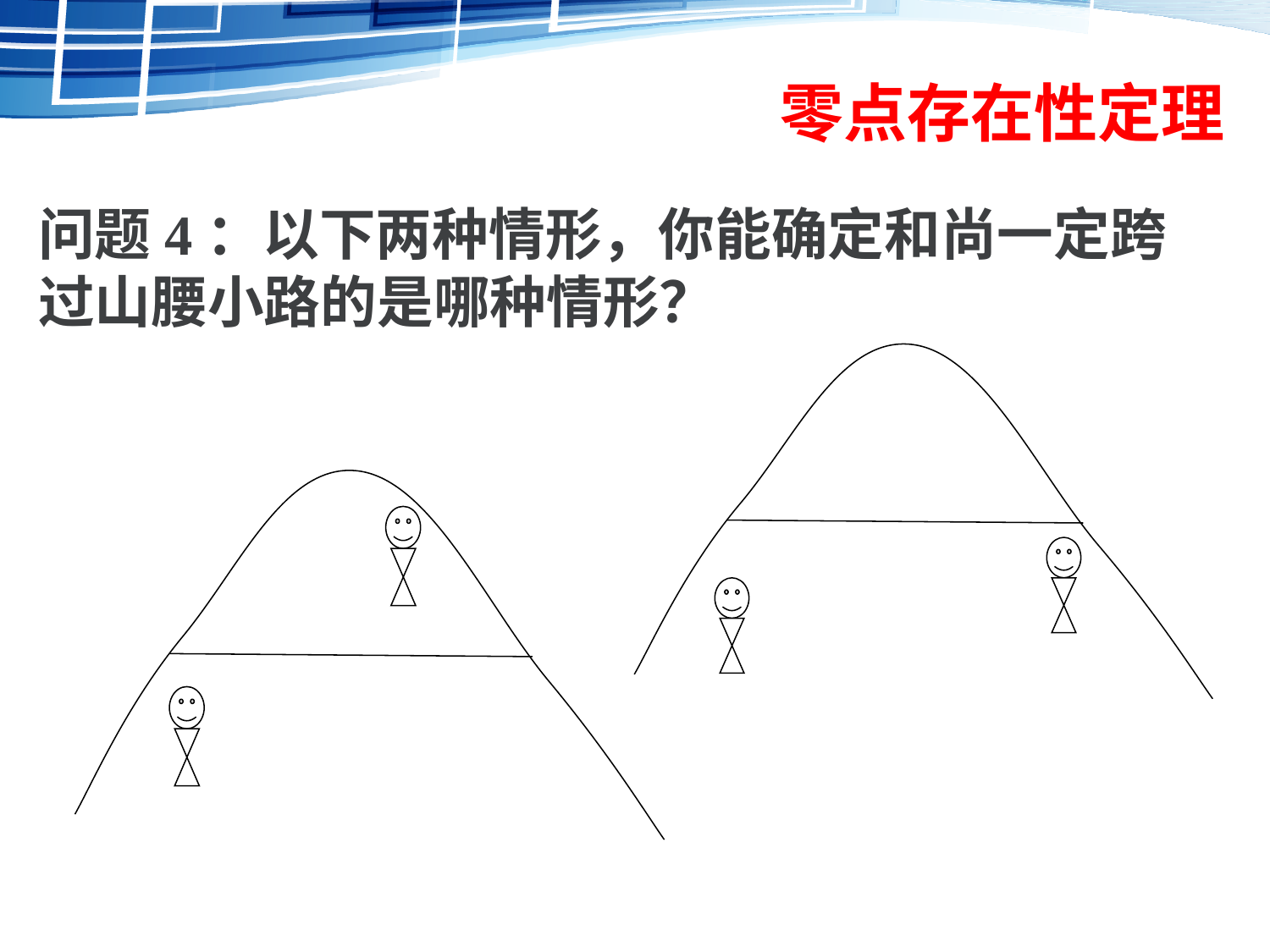

# 零点存在性定理
问题4：以下两种情形，你能确定和尚一定跨过山腰小路的是哪种情形？